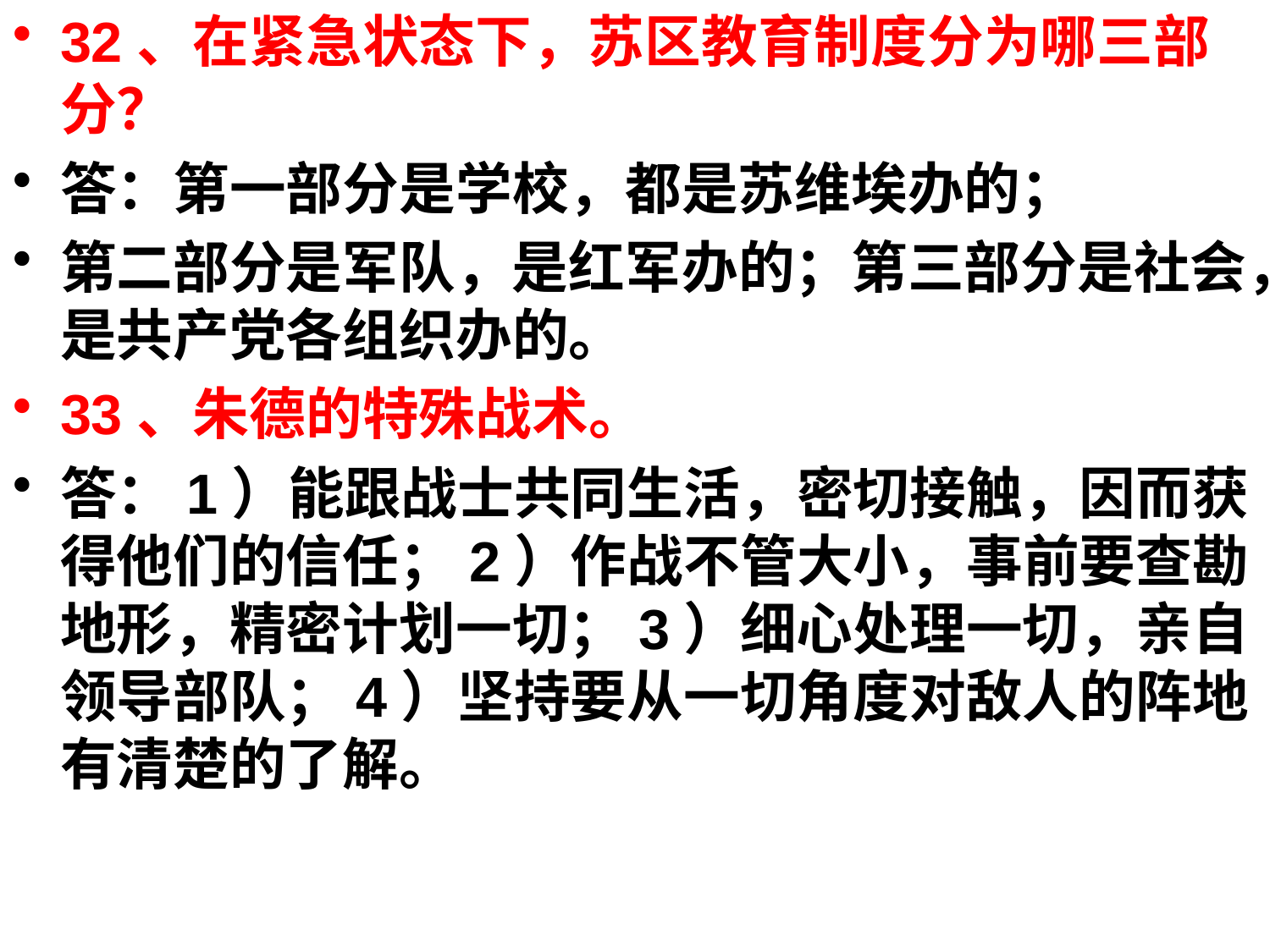

32、在紧急状态下，苏区教育制度分为哪三部分？
答：第一部分是学校，都是苏维埃办的；
第二部分是军队，是红军办的；第三部分是社会，是共产党各组织办的。
33、朱德的特殊战术。
答：1）能跟战士共同生活，密切接触，因而获得他们的信任；2）作战不管大小，事前要查勘地形，精密计划一切；3）细心处理一切，亲自领导部队；4）坚持要从一切角度对敌人的阵地有清楚的了解。
#